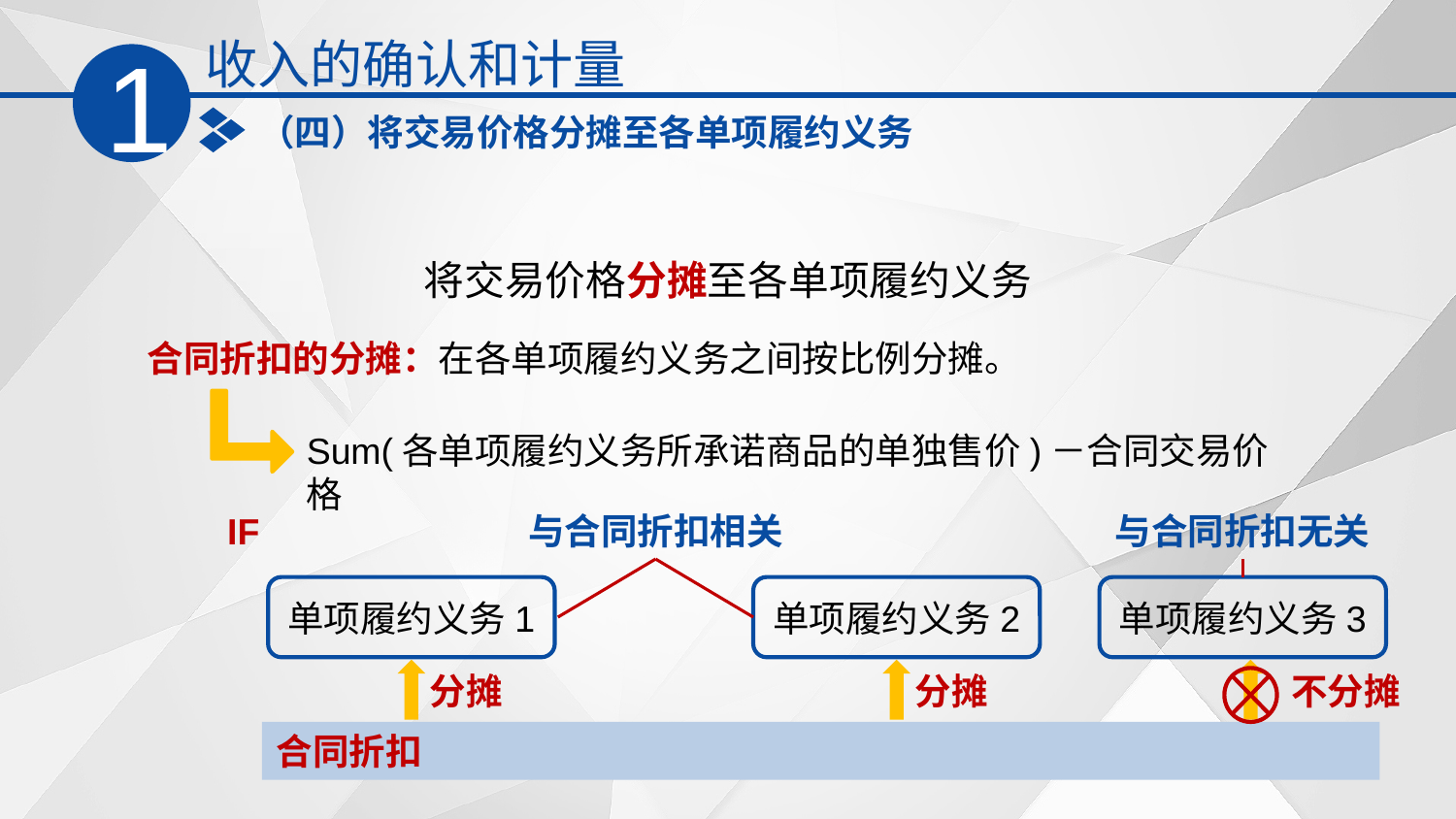

收入的确认和计量
1

（四）将交易价格分摊至各单项履约义务

将交易价格分摊至各单项履约义务
合同折扣的分摊：在各单项履约义务之间按比例分摊。

Sum(各单项履约义务所承诺商品的单独售价)－合同交易价格
IF
与合同折扣相关
与合同折扣无关
单项履约义务1
单项履约义务2
单项履约义务3

分摊
分摊
不分摊

合同折扣